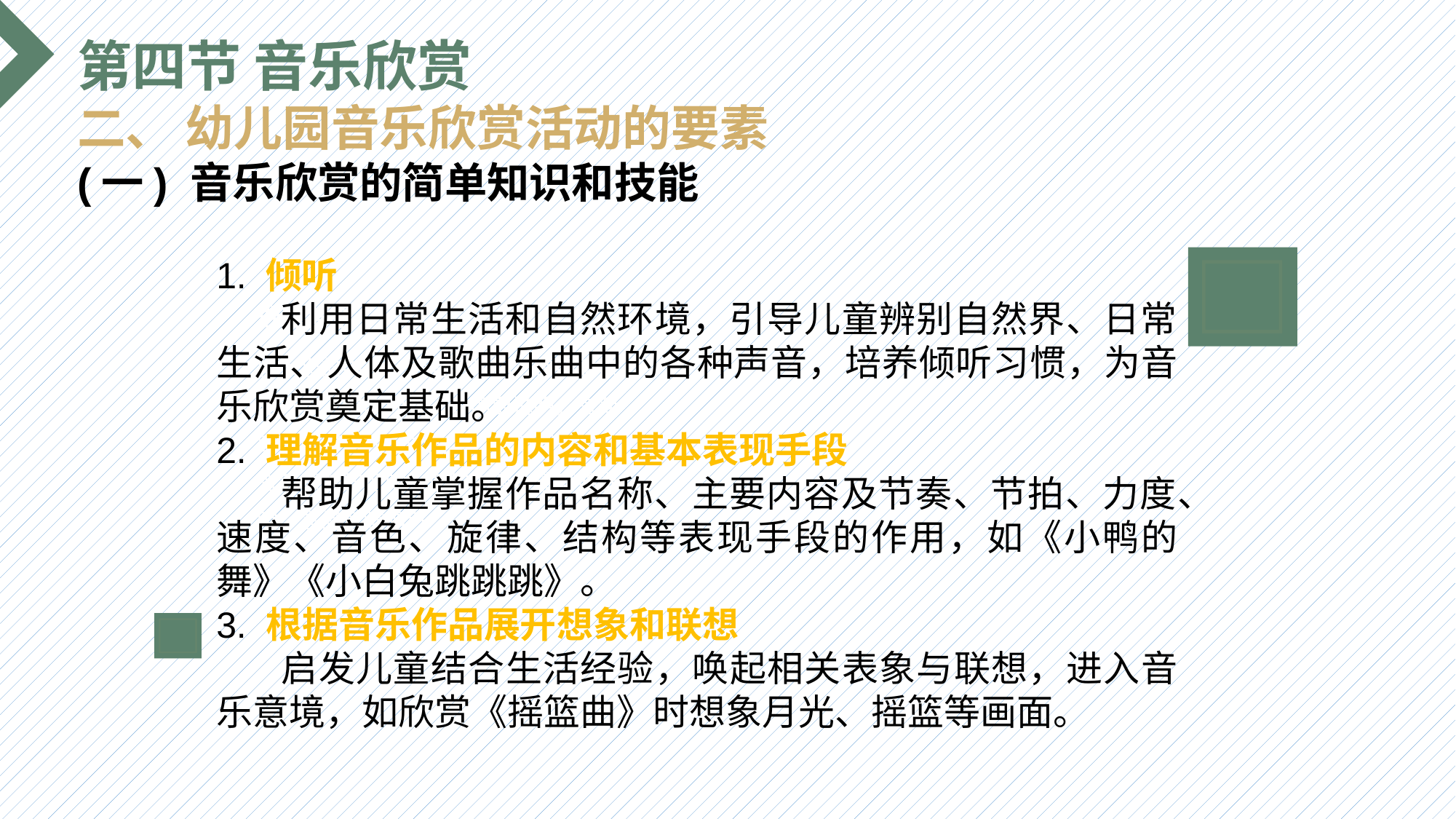

第四节 音乐欣赏
二、 幼儿园音乐欣赏活动的要素
(一) 音乐欣赏的简单知识和技能

1. 倾听
      利用日常生活和自然环境，引导儿童辨别自然界、日常生活、人体及歌曲乐曲中的各种声音，培养倾听习惯，为音乐欣赏奠定基础。
2. 理解音乐作品的内容和基本表现手段
      帮助儿童掌握作品名称、主要内容及节奏、节拍、力度、速度、音色、旋律、结构等表现手段的作用，如《小鸭的舞》《小白兔跳跳跳》。
3. 根据音乐作品展开想象和联想
      启发儿童结合生活经验，唤起相关表象与联想，进入音乐意境，如欣赏《摇篮曲》时想象月光、摇篮等画面。

选题背景
输入您的内容，请简要说明，言简意赅即可输入您的内容，请简要说明，言简意赅即可输入您的内容，请简要说明，言简意赅即可输入您的内容，请简要说明，言简意赅即可